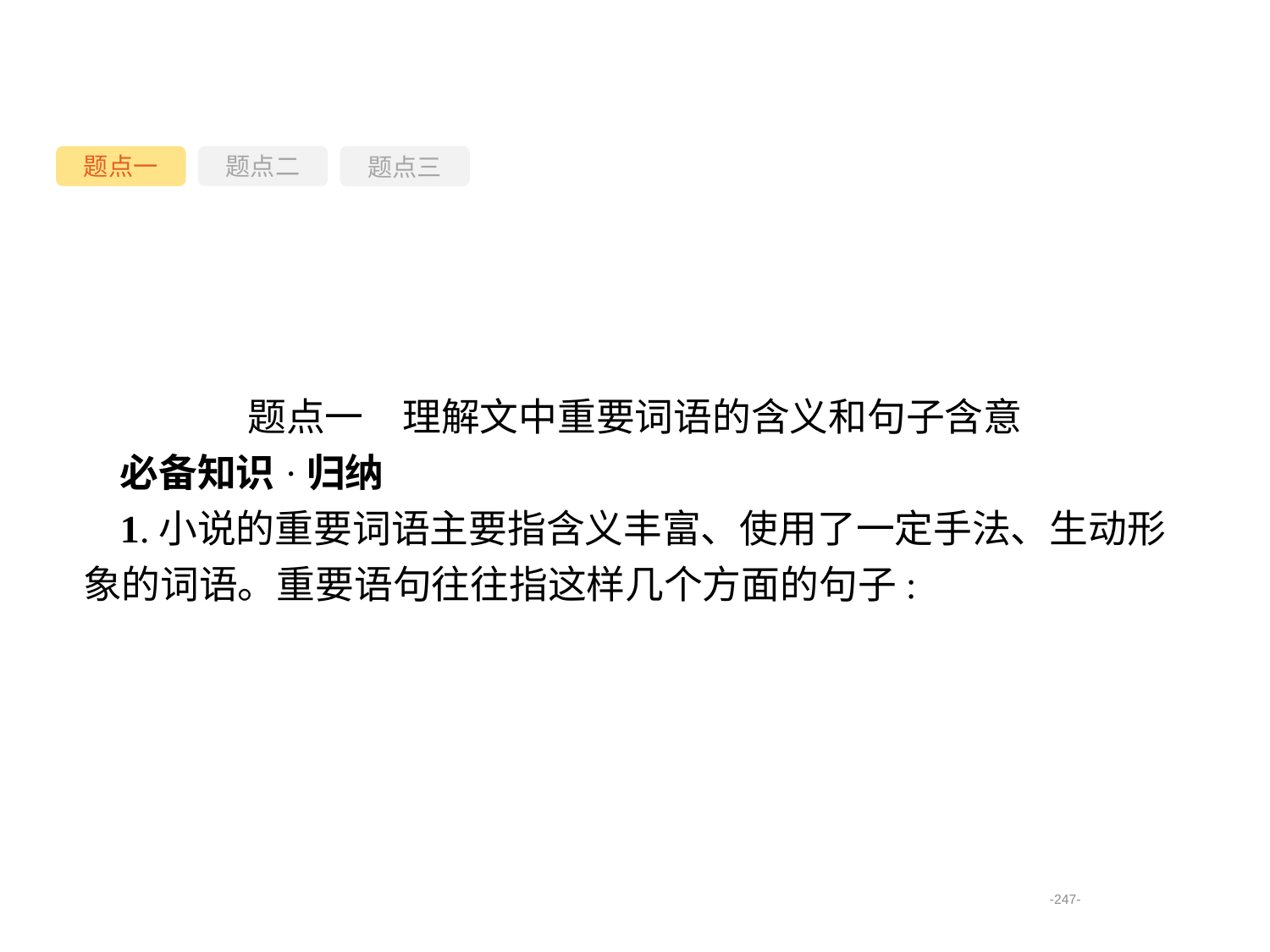

题点一
题点三
题点二
题点一　理解文中重要词语的含义和句子含意
必备知识·归纳
1.小说的重要词语主要指含义丰富、使用了一定手法、生动形象的词语。重要语句往往指这样几个方面的句子:
-247-